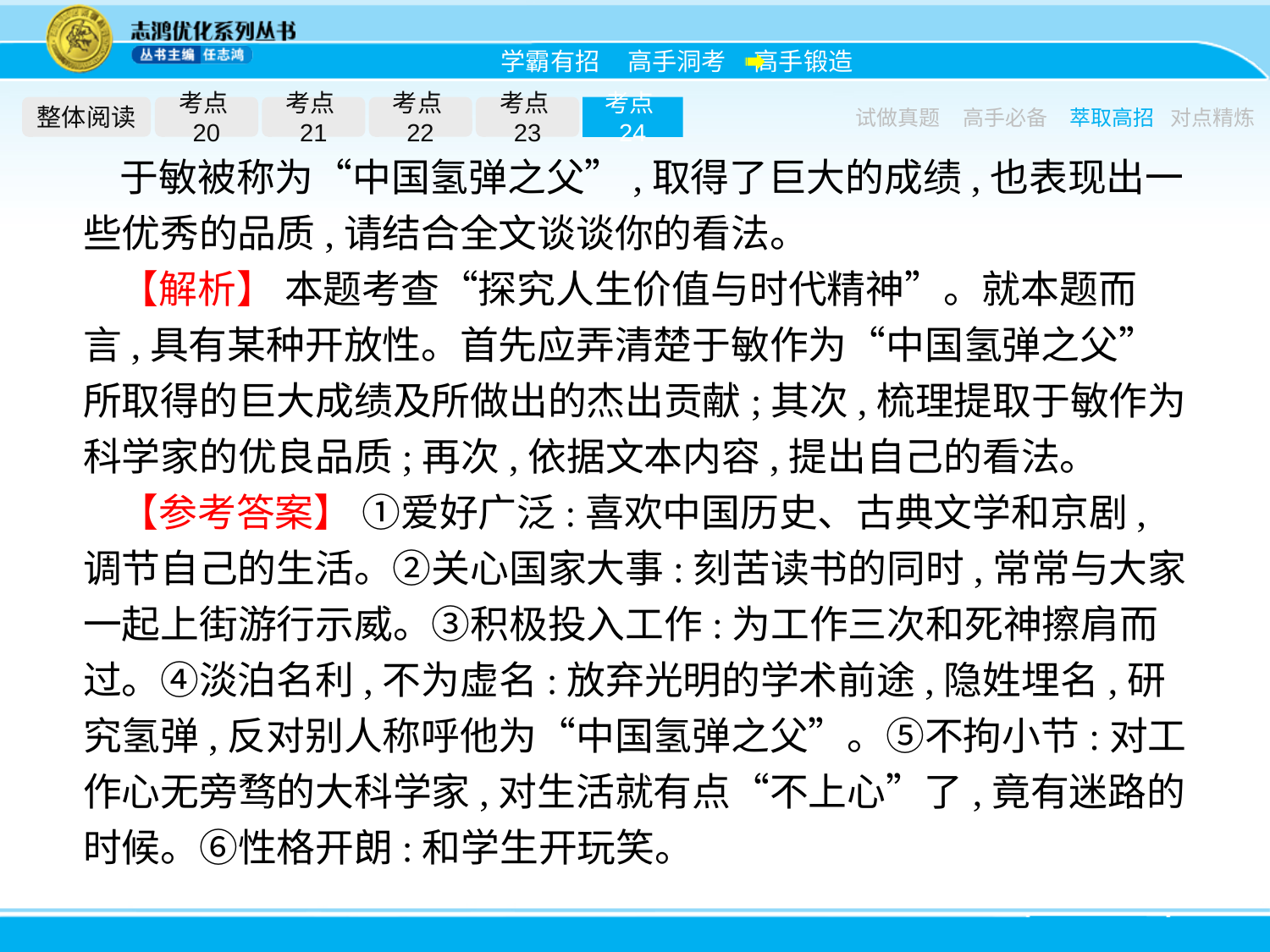

整体阅读
考点20
考点21
考点22
考点23
考点24
试做真题
高手必备
萃取高招
对点精炼
于敏被称为“中国氢弹之父”,取得了巨大的成绩,也表现出一些优秀的品质,请结合全文谈谈你的看法。
【解析】 本题考查“探究人生价值与时代精神”。就本题而言,具有某种开放性。首先应弄清楚于敏作为“中国氢弹之父”所取得的巨大成绩及所做出的杰出贡献;其次,梳理提取于敏作为科学家的优良品质;再次,依据文本内容,提出自己的看法。
【参考答案】 ①爱好广泛:喜欢中国历史、古典文学和京剧,调节自己的生活。②关心国家大事:刻苦读书的同时,常常与大家一起上街游行示威。③积极投入工作:为工作三次和死神擦肩而过。④淡泊名利,不为虚名:放弃光明的学术前途,隐姓埋名,研究氢弹,反对别人称呼他为“中国氢弹之父”。⑤不拘小节:对工作心无旁骛的大科学家,对生活就有点“不上心”了,竟有迷路的时候。⑥性格开朗:和学生开玩笑。